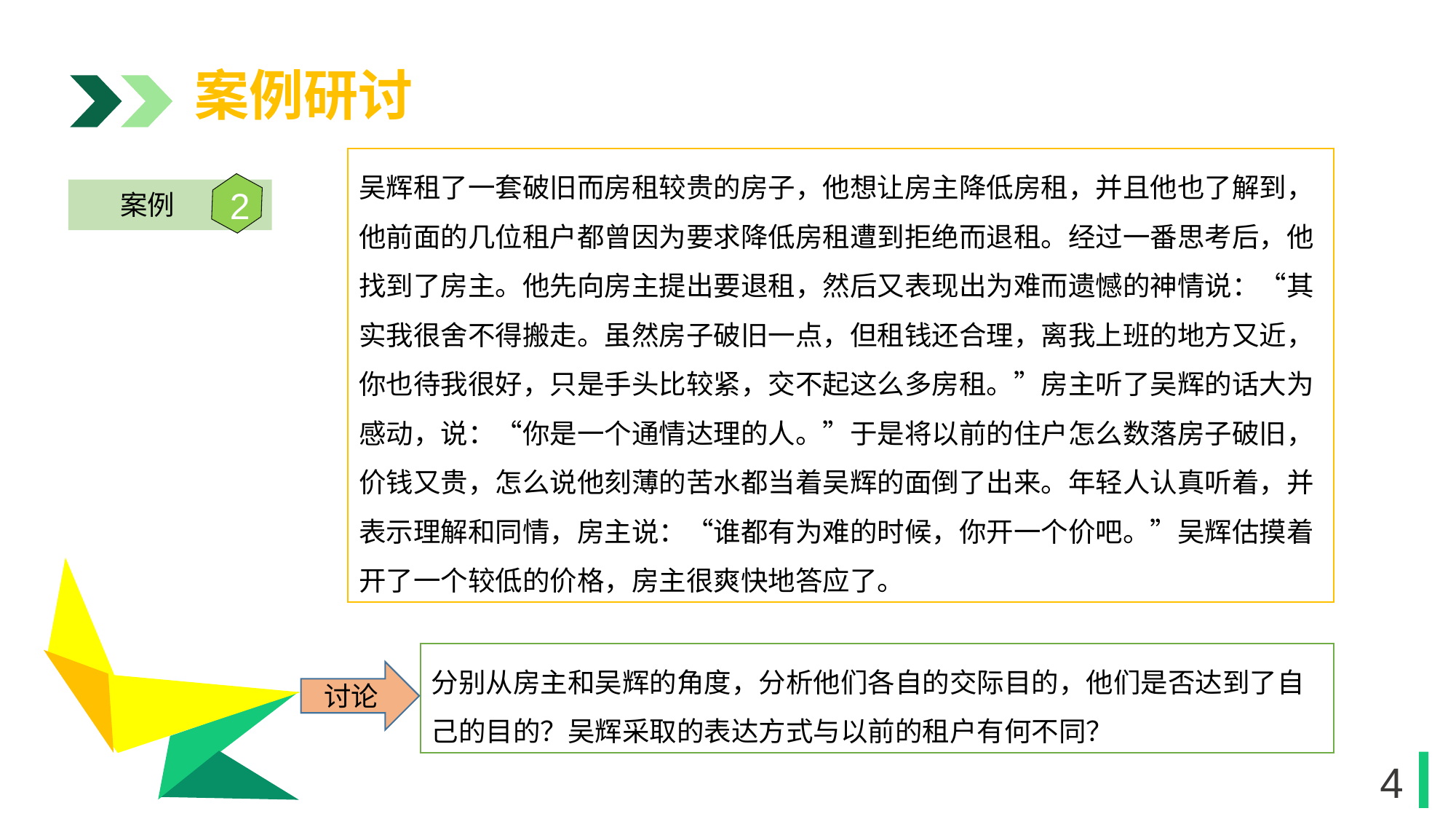

案例研讨

吴辉租了一套破旧而房租较贵的房子，他想让房主降低房租，并且他也了解到，他前面的几位租户都曾因为要求降低房租遭到拒绝而退租。经过一番思考后，他找到了房主。他先向房主提出要退租，然后又表现出为难而遗憾的神情说：“其实我很舍不得搬走。虽然房子破旧一点，但租钱还合理，离我上班的地方又近，你也待我很好，只是手头比较紧，交不起这么多房租。”房主听了吴辉的话大为感动，说：“你是一个通情达理的人。”于是将以前的住户怎么数落房子破旧，价钱又贵，怎么说他刻薄的苦水都当着吴辉的面倒了出来。年轻人认真听着，并表示理解和同情，房主说：“谁都有为难的时候，你开一个价吧。”吴辉估摸着开了一个较低的价格，房主很爽快地答应了。
2

案例
1

分别从房主和吴辉的角度，分析他们各自的交际目的，他们是否达到了自己的目的？吴辉采取的表达方式与以前的租户有何不同？

讨论
1
4